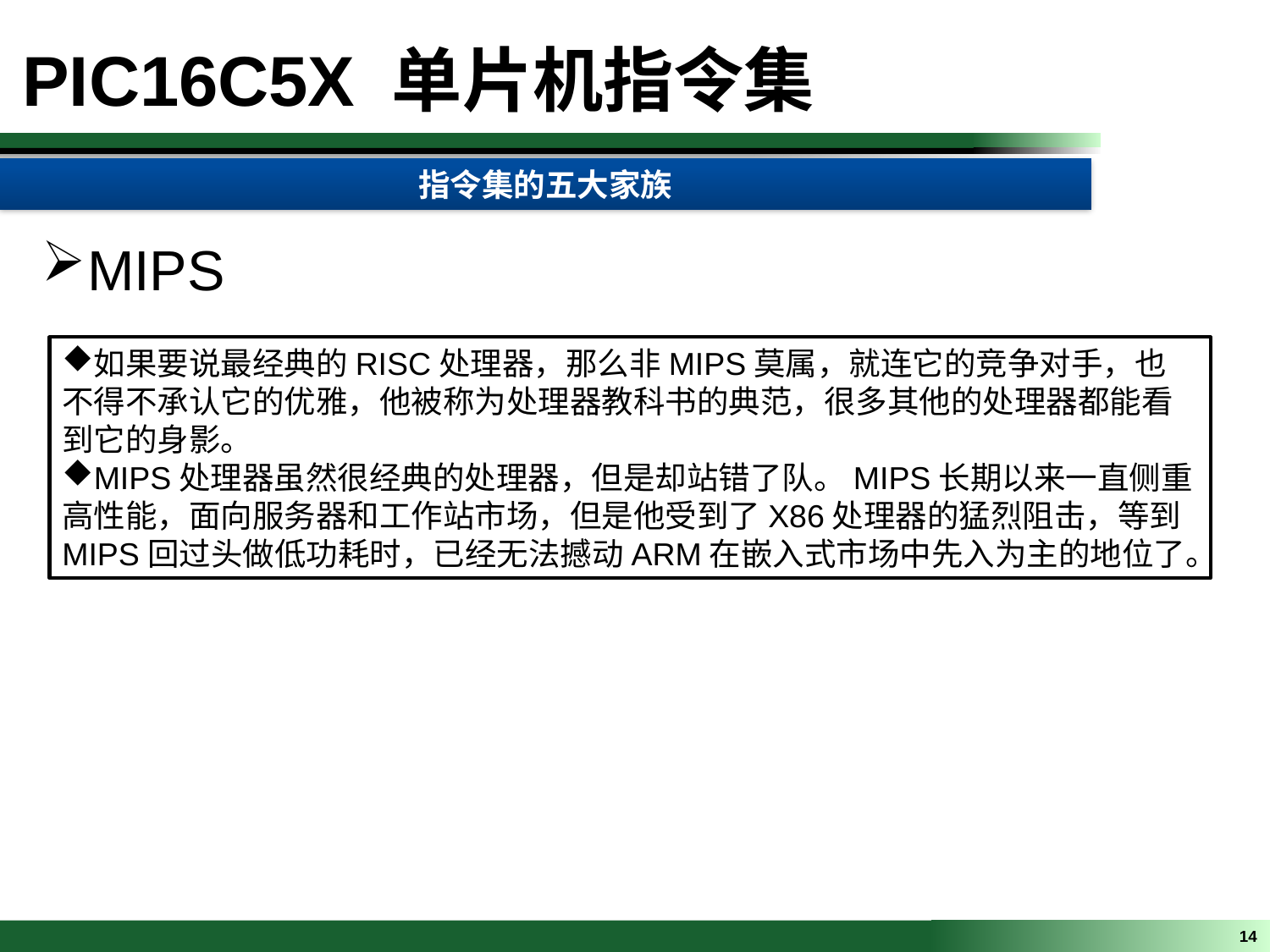

PIC16C5X 单片机指令集
指令集的五大家族
MIPS
如果要说最经典的RISC处理器，那么非MIPS莫属，就连它的竞争对手，也不得不承认它的优雅，他被称为处理器教科书的典范，很多其他的处理器都能看到它的身影。
MIPS处理器虽然很经典的处理器，但是却站错了队。MIPS长期以来一直侧重高性能，面向服务器和工作站市场，但是他受到了X86处理器的猛烈阻击，等到MIPS回过头做低功耗时，已经无法撼动ARM在嵌入式市场中先入为主的地位了。
14